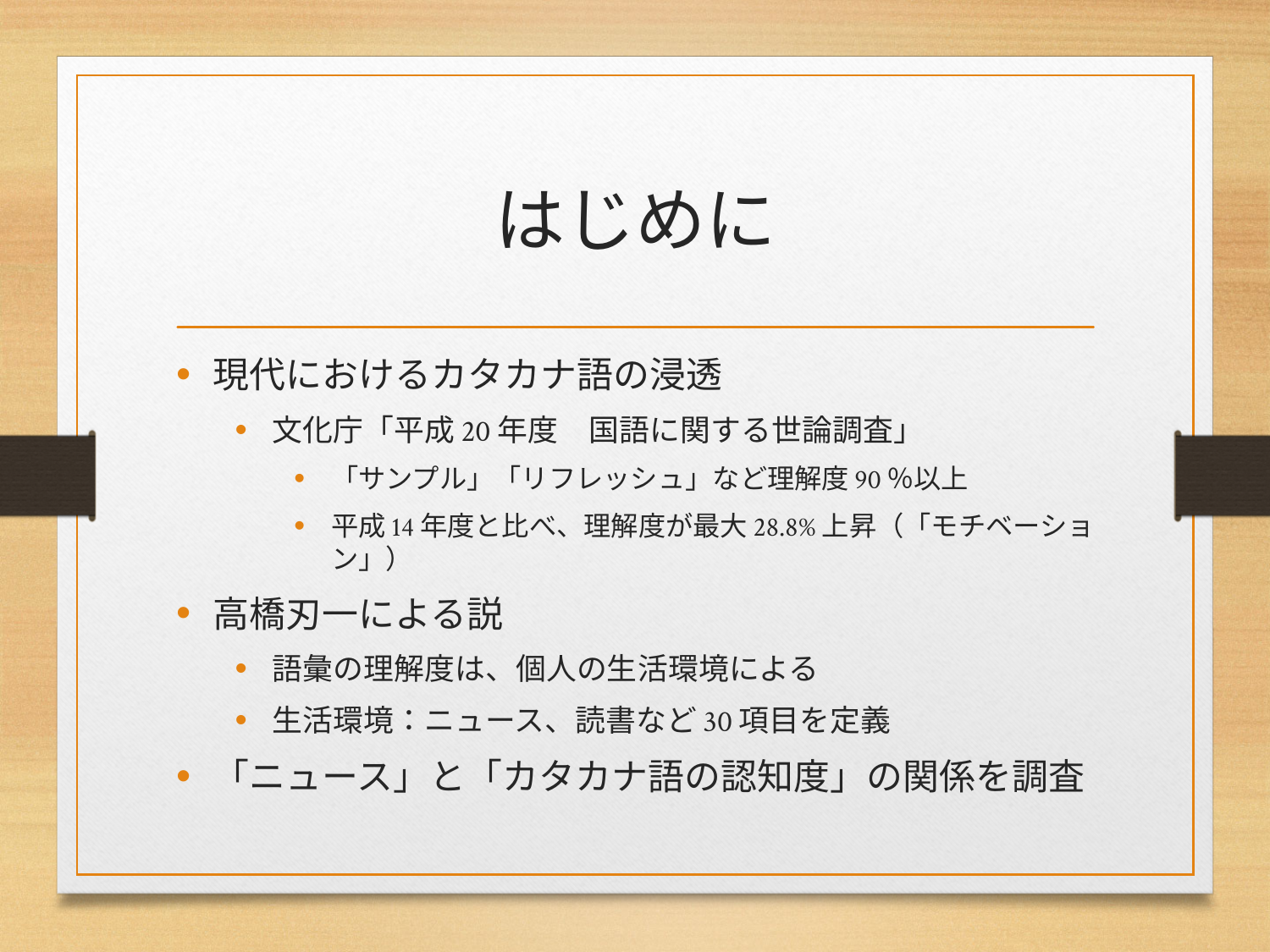

# はじめに
現代におけるカタカナ語の浸透
文化庁「平成20年度　国語に関する世論調査」
「サンプル」「リフレッシュ」など理解度90％以上
平成14年度と比べ、理解度が最大28.8%上昇（「モチベーション」）
高橋刃一による説
語彙の理解度は、個人の生活環境による
生活環境：ニュース、読書など30項目を定義
「ニュース」と「カタカナ語の認知度」の関係を調査